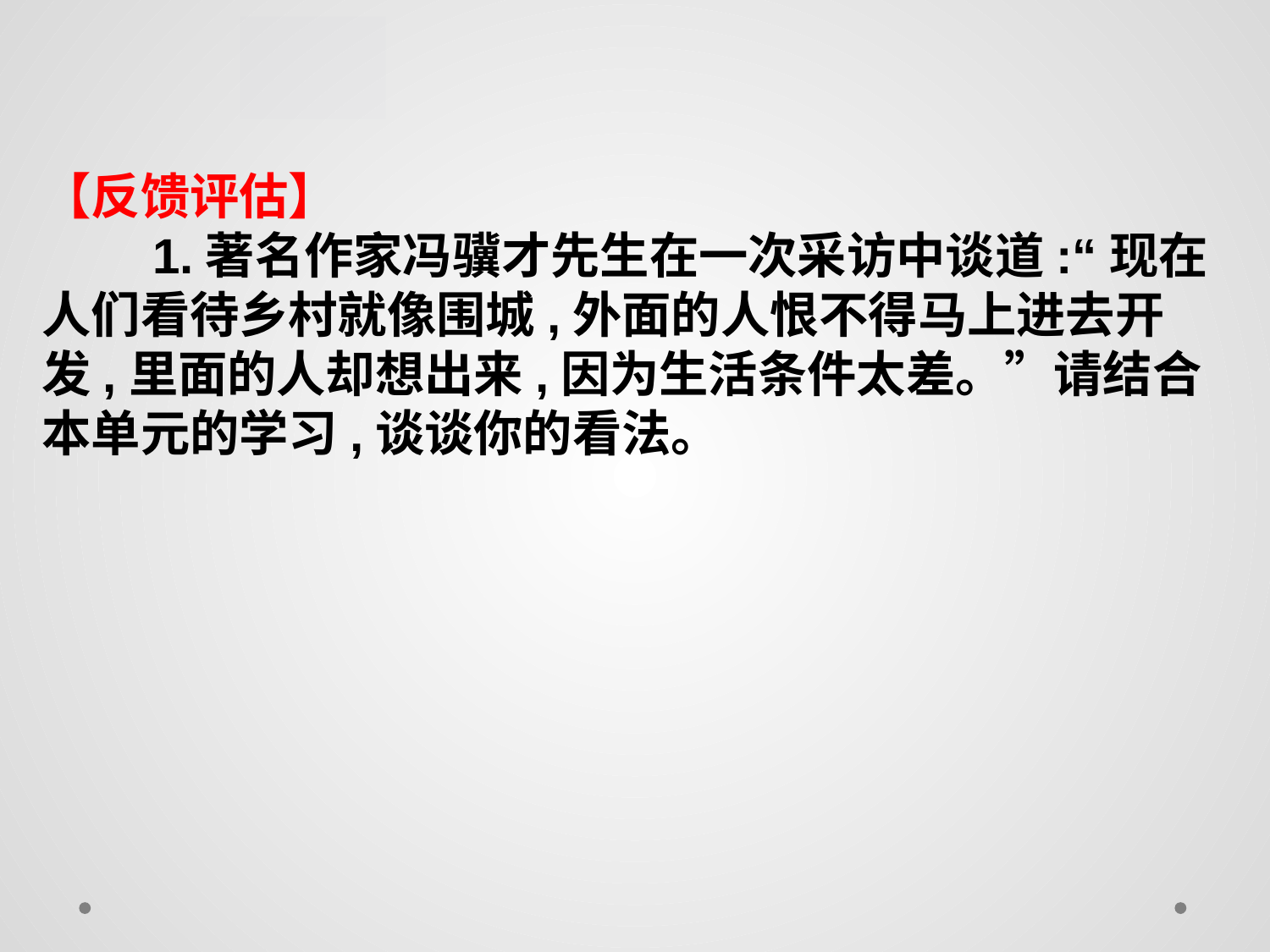

【反馈评估】
　　1.著名作家冯骥才先生在一次采访中谈道:“现在人们看待乡村就像围城,外面的人恨不得马上进去开发,里面的人却想出来,因为生活条件太差。”请结合本单元的学习,谈谈你的看法。